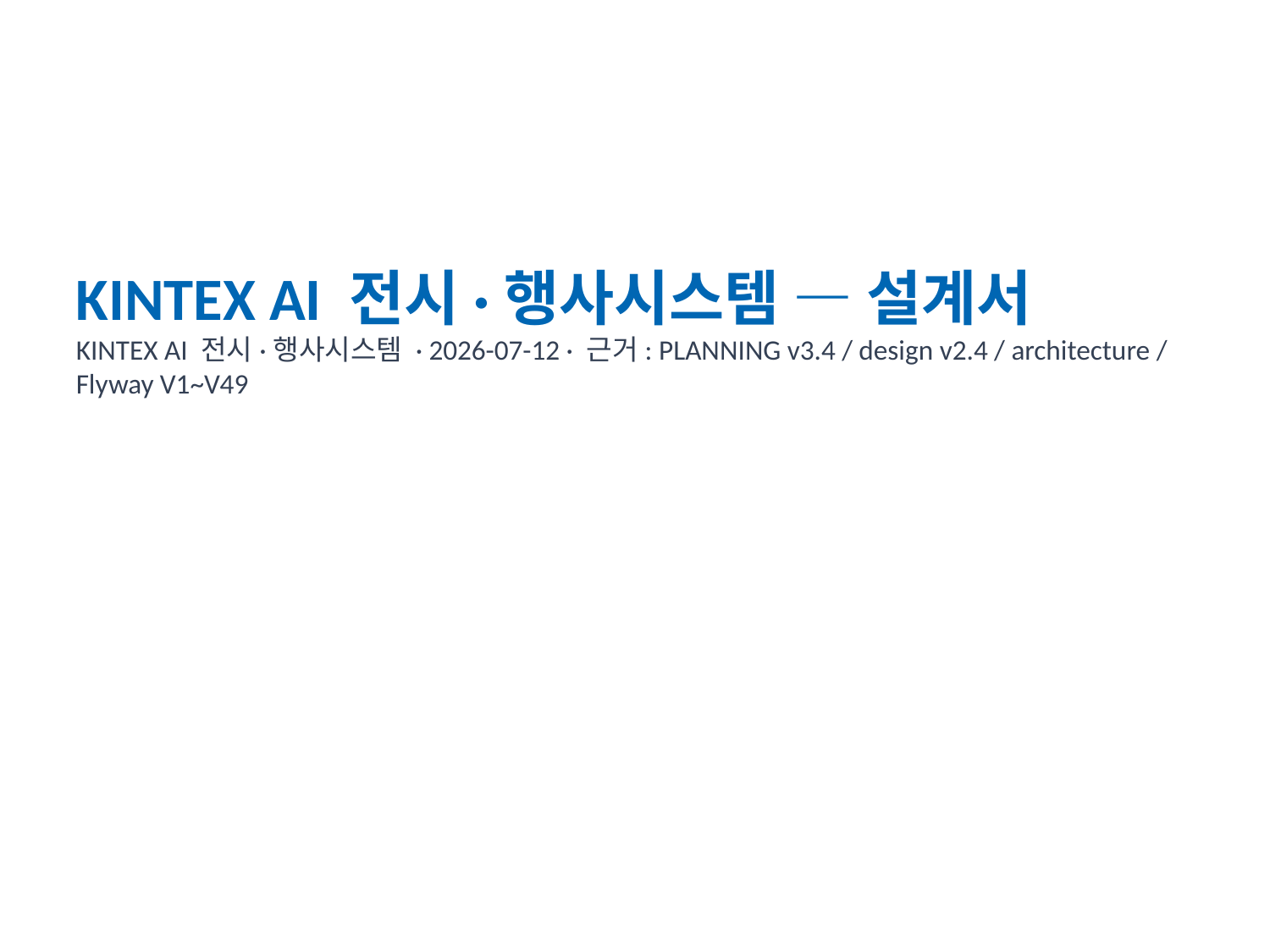

KINTEX AI 전시·행사시스템 — 설계서
KINTEX AI 전시·행사시스템 · 2026-07-12 · 근거: PLANNING v3.4 / design v2.4 / architecture / Flyway V1~V49